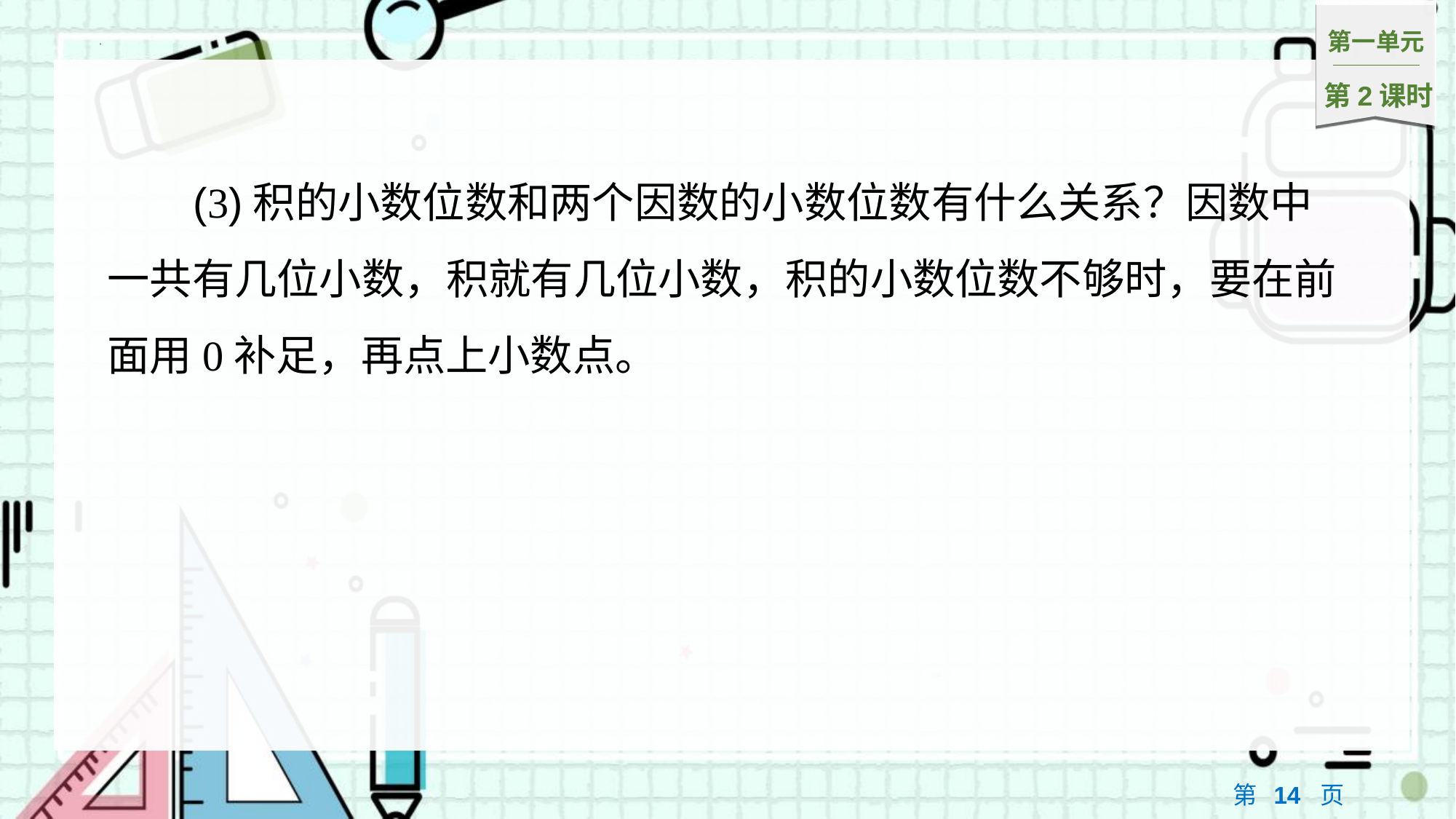

(3)积的小数位数和两个因数的小数位数有什么关系？因数中一共有几位小数，积就有几位小数，积的小数位数不够时，要在前面用0补足，再点上小数点。